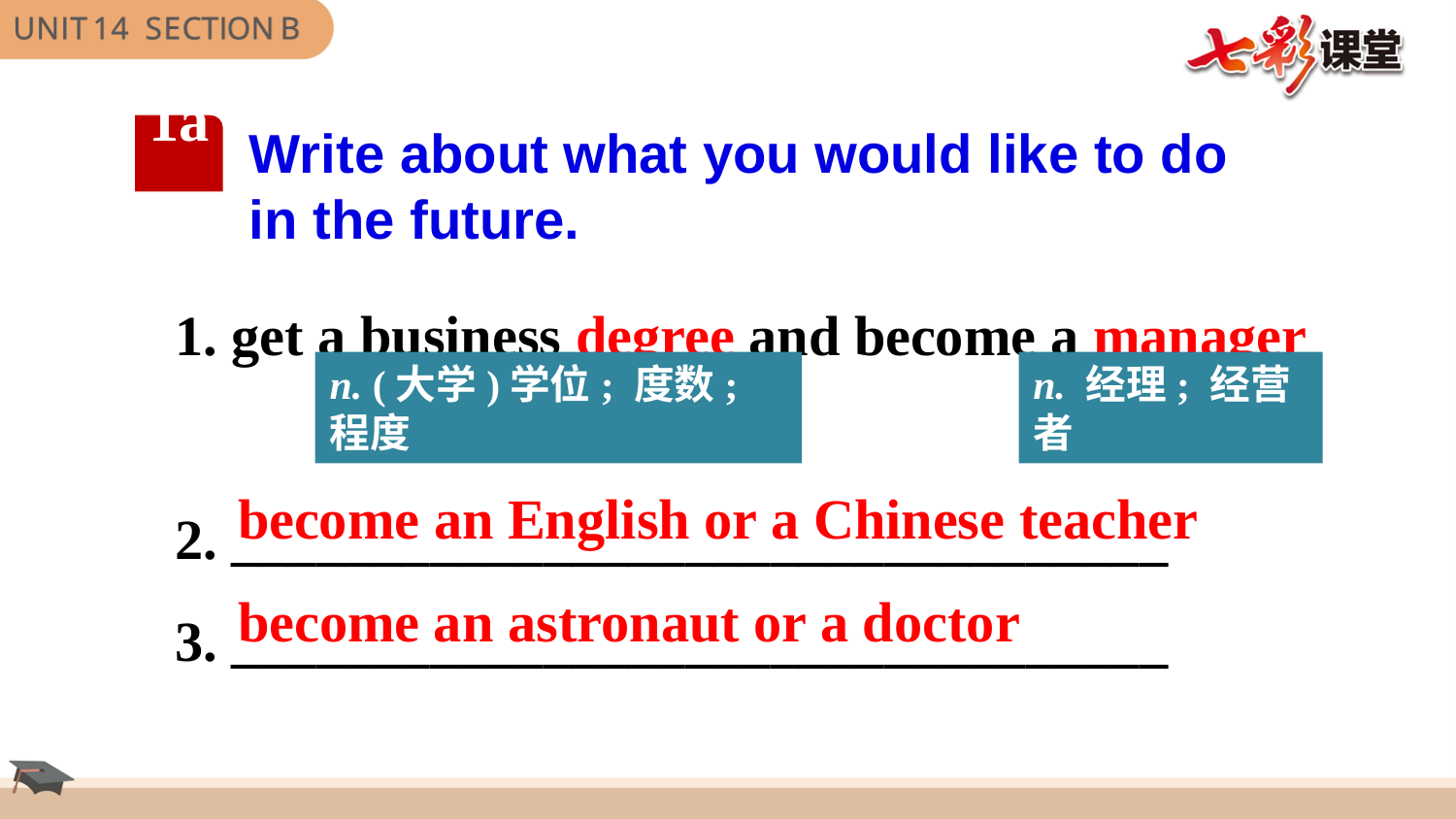

Write about what you would like to do in the future.
1a
1. get a business degree and become a manager

2. _________________________________
3. _________________________________
n. (大学)学位; 度数; 程度
n. 经理; 经营者
become an English or a Chinese teacher
become an astronaut or a doctor